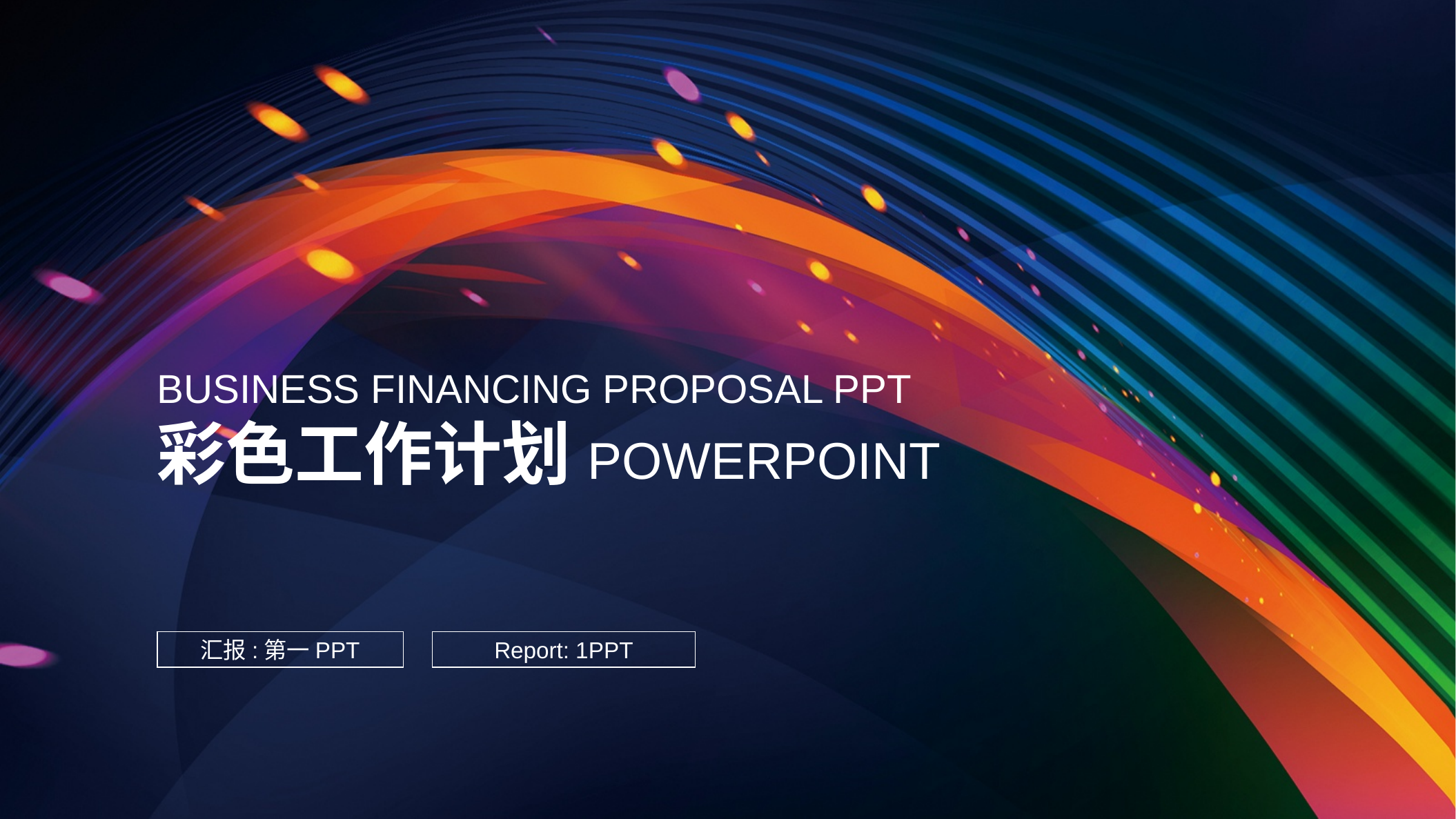

BUSINESS FINANCING PROPOSAL PPT
彩色工作计划POWERPOINT
汇报:第一PPT
Report: 1PPT